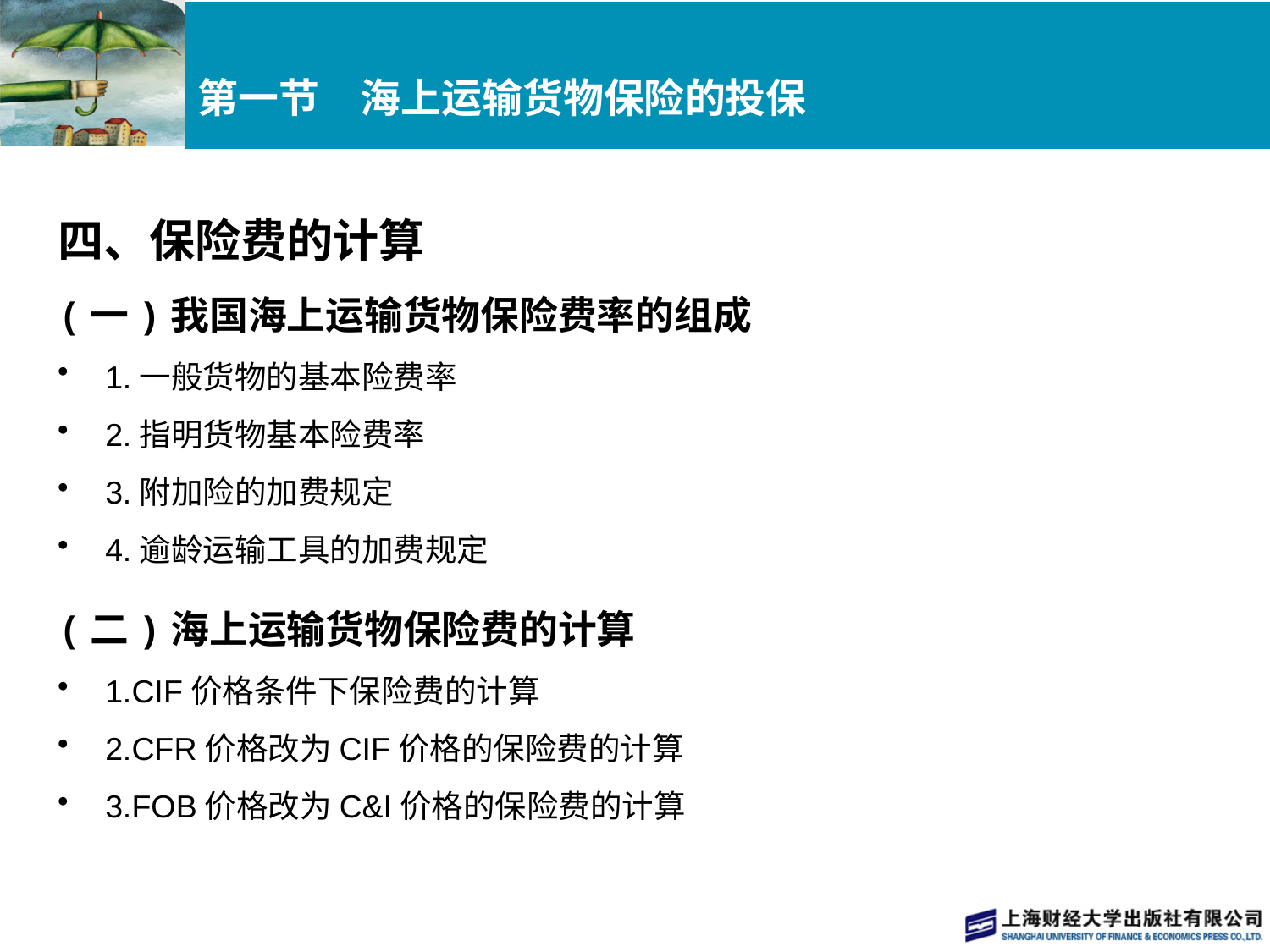

# 第一节　海上运输货物保险的投保
四、保险费的计算
(一)我国海上运输货物保险费率的组成
1.一般货物的基本险费率
2.指明货物基本险费率
3.附加险的加费规定
4.逾龄运输工具的加费规定

(二)海上运输货物保险费的计算
1.CIF价格条件下保险费的计算
2.CFR价格改为CIF价格的保险费的计算
3.FOB价格改为C&I价格的保险费的计算